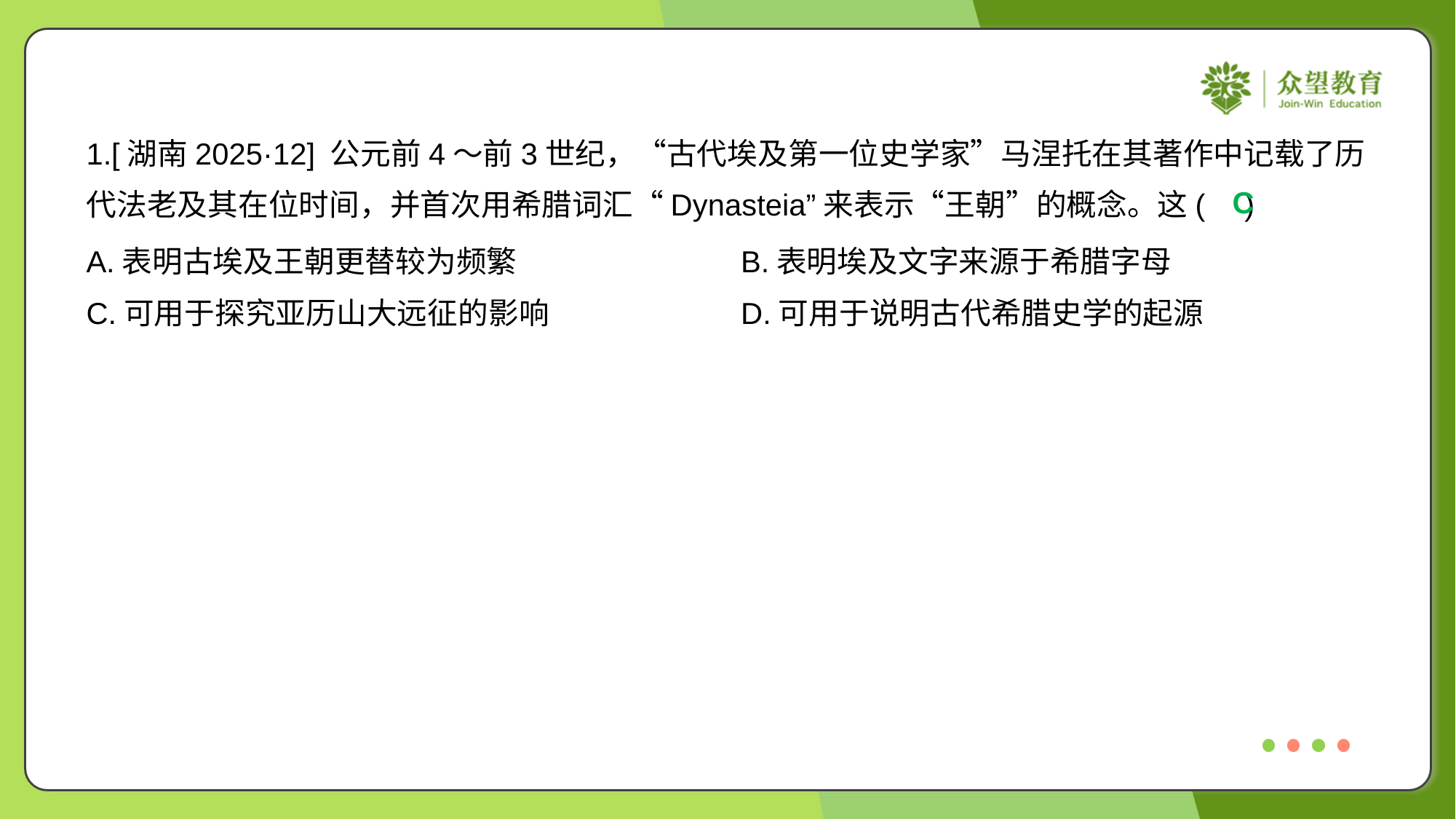

1.[湖南2025·12] 公元前4～前3世纪，“古代埃及第一位史学家”马涅托在其著作中记载了历
代法老及其在位时间，并首次用希腊词汇“Dynasteia”来表示“王朝”的概念。这(     )
C
A.表明古埃及王朝更替较为频繁	B.表明埃及文字来源于希腊字母
C.可用于探究亚历山大远征的影响	D.可用于说明古代希腊史学的起源